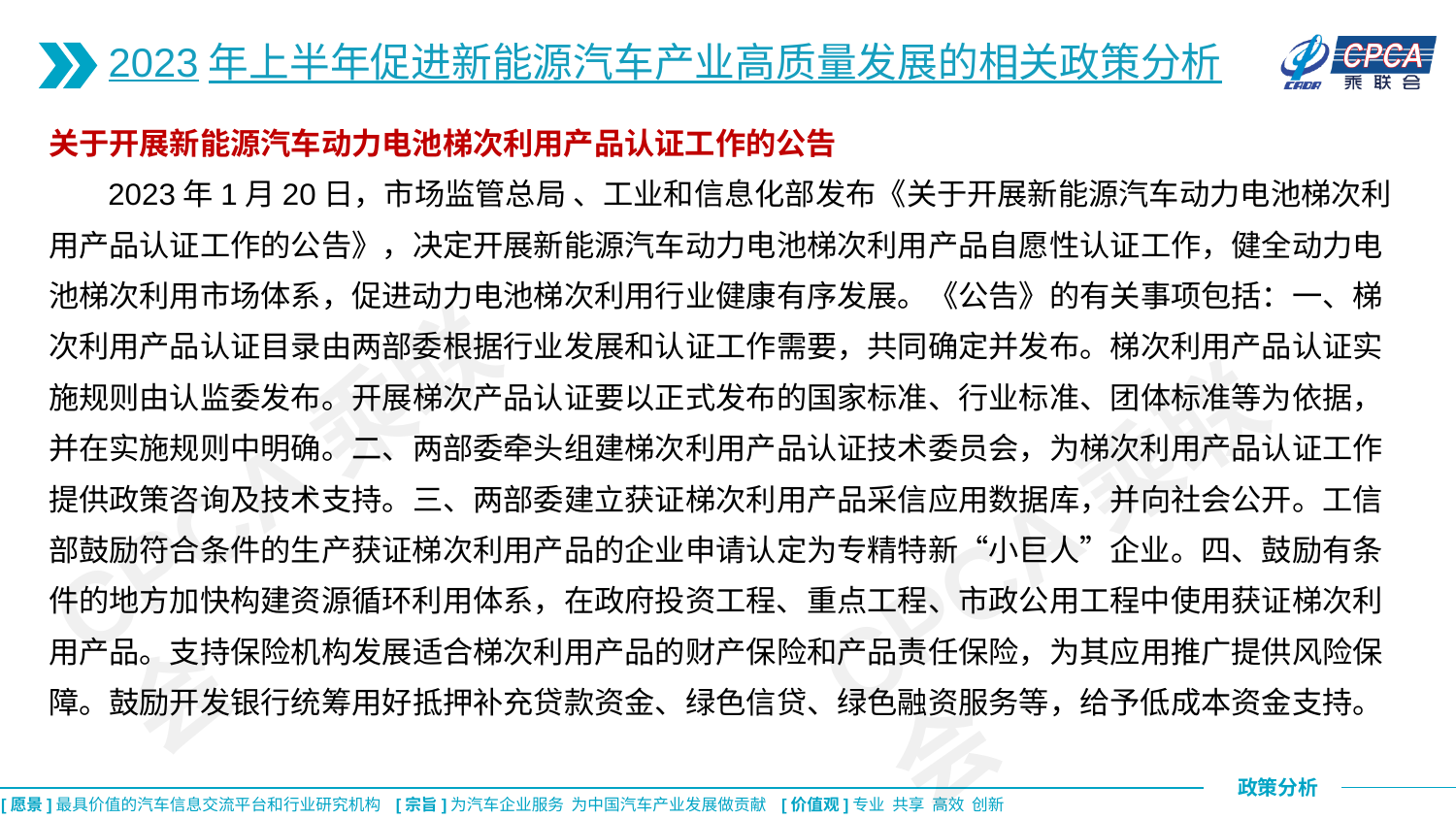

2023年上半年促进新能源汽车产业高质量发展的相关政策分析
关于开展新能源汽车动力电池梯次利用产品认证工作的公告
       2023年1月20日，市场监管总局 、工业和信息化部发布《关于开展新能源汽车动力电池梯次利用产品认证工作的公告》，决定开展新能源汽车动力电池梯次利用产品自愿性认证工作，健全动力电池梯次利用市场体系，促进动力电池梯次利用行业健康有序发展。《公告》的有关事项包括：一、梯次利用产品认证目录由两部委根据行业发展和认证工作需要，共同确定并发布。梯次利用产品认证实施规则由认监委发布。开展梯次产品认证要以正式发布的国家标准、行业标准、团体标准等为依据，并在实施规则中明确。二、两部委牵头组建梯次利用产品认证技术委员会，为梯次利用产品认证工作提供政策咨询及技术支持。三、两部委建立获证梯次利用产品采信应用数据库，并向社会公开。工信部鼓励符合条件的生产获证梯次利用产品的企业申请认定为专精特新“小巨人”企业。四、鼓励有条件的地方加快构建资源循环利用体系，在政府投资工程、重点工程、市政公用工程中使用获证梯次利用产品。支持保险机构发展适合梯次利用产品的财产保险和产品责任保险，为其应用推广提供风险保障。鼓励开发银行统筹用好抵押补充贷款资金、绿色信贷、绿色融资服务等，给予低成本资金支持。
CPCA乘联会
CPCA乘联会